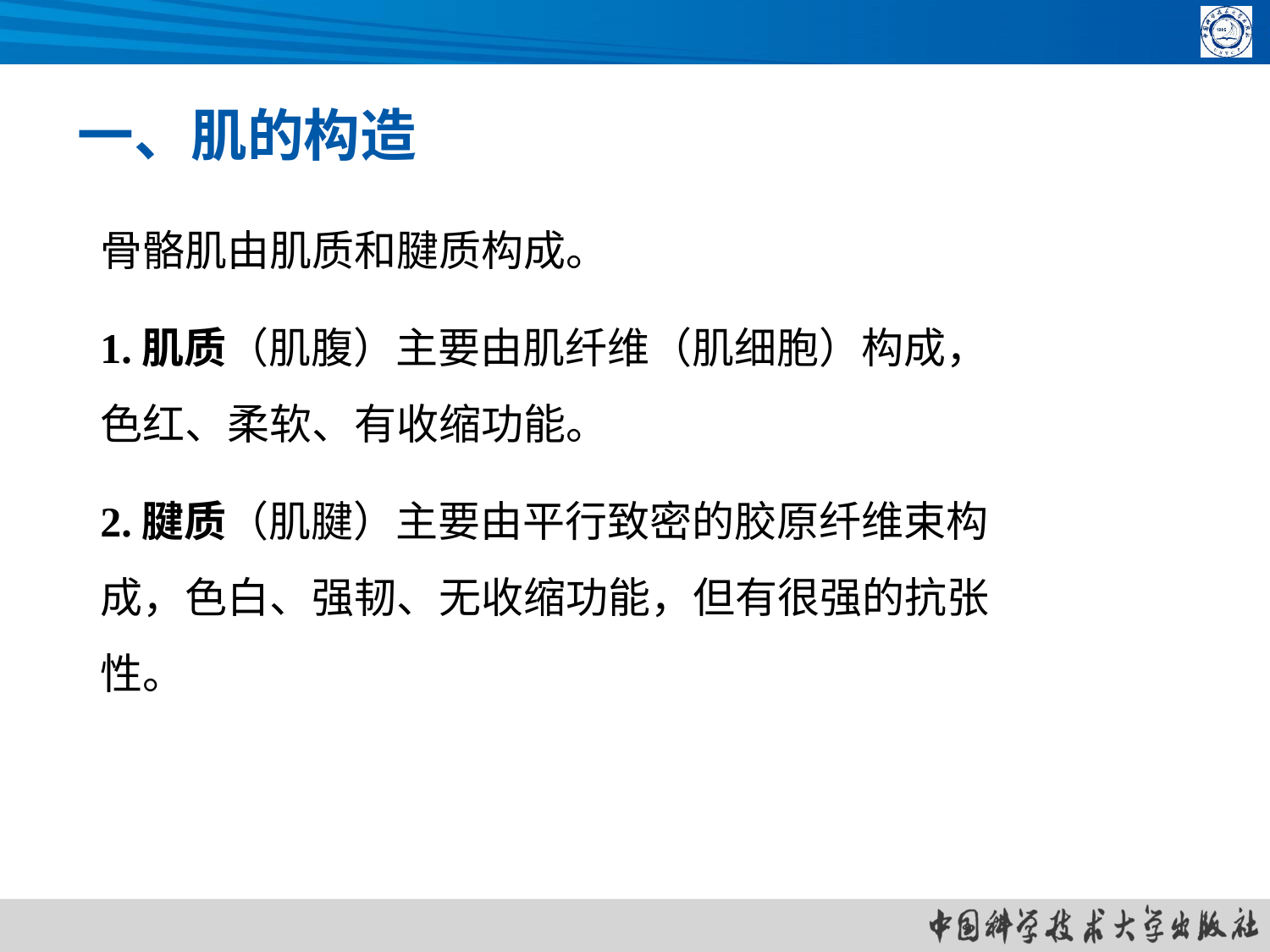

一、肌的构造
骨骼肌由肌质和腱质构成。
1.肌质（肌腹）主要由肌纤维（肌细胞）构成，色红、柔软、有收缩功能。
2.腱质（肌腱）主要由平行致密的胶原纤维束构成，色白、强韧、无收缩功能，但有很强的抗张性。